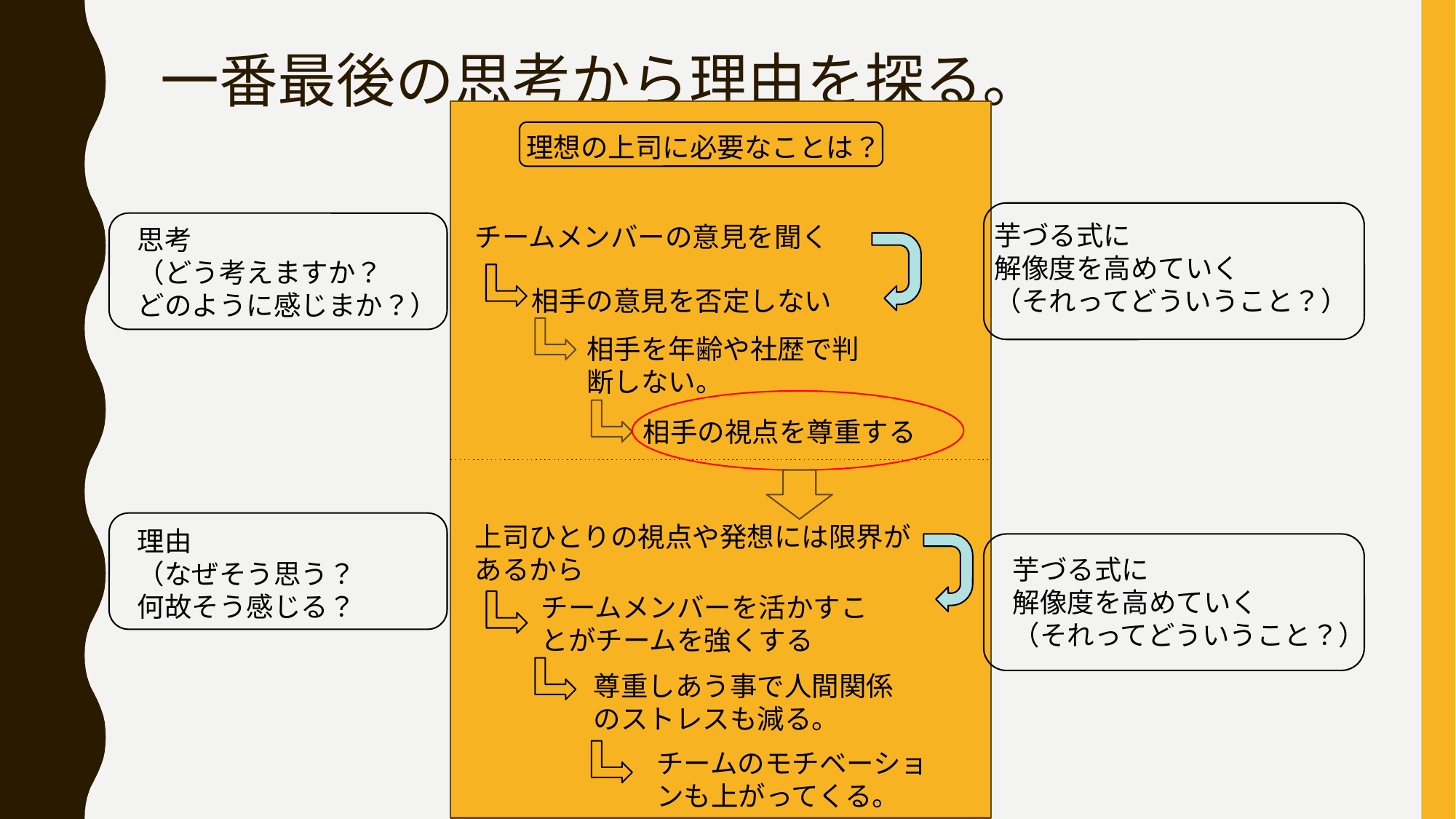

# 一番最後の思考から理由を探る。

理想の上司に必要なことは？

芋づる式に
解像度を高めていく
（それってどういうこと？）
チームメンバーの意見を聞く
思考
（どう考えますか？
どのように感じまか？）

相手の意見を否定しない

相手を年齢や社歴で判断しない。

相手の視点を尊重する

上司ひとりの視点や発想には限界があるから
理由
（なぜそう思う？
何故そう感じる？

芋づる式に
解像度を高めていく
（それってどういうこと？）

チームメンバーを活かすことがチームを強くする

尊重しあう事で人間関係のストレスも減る。
チームのモチベーションも上がってくる。